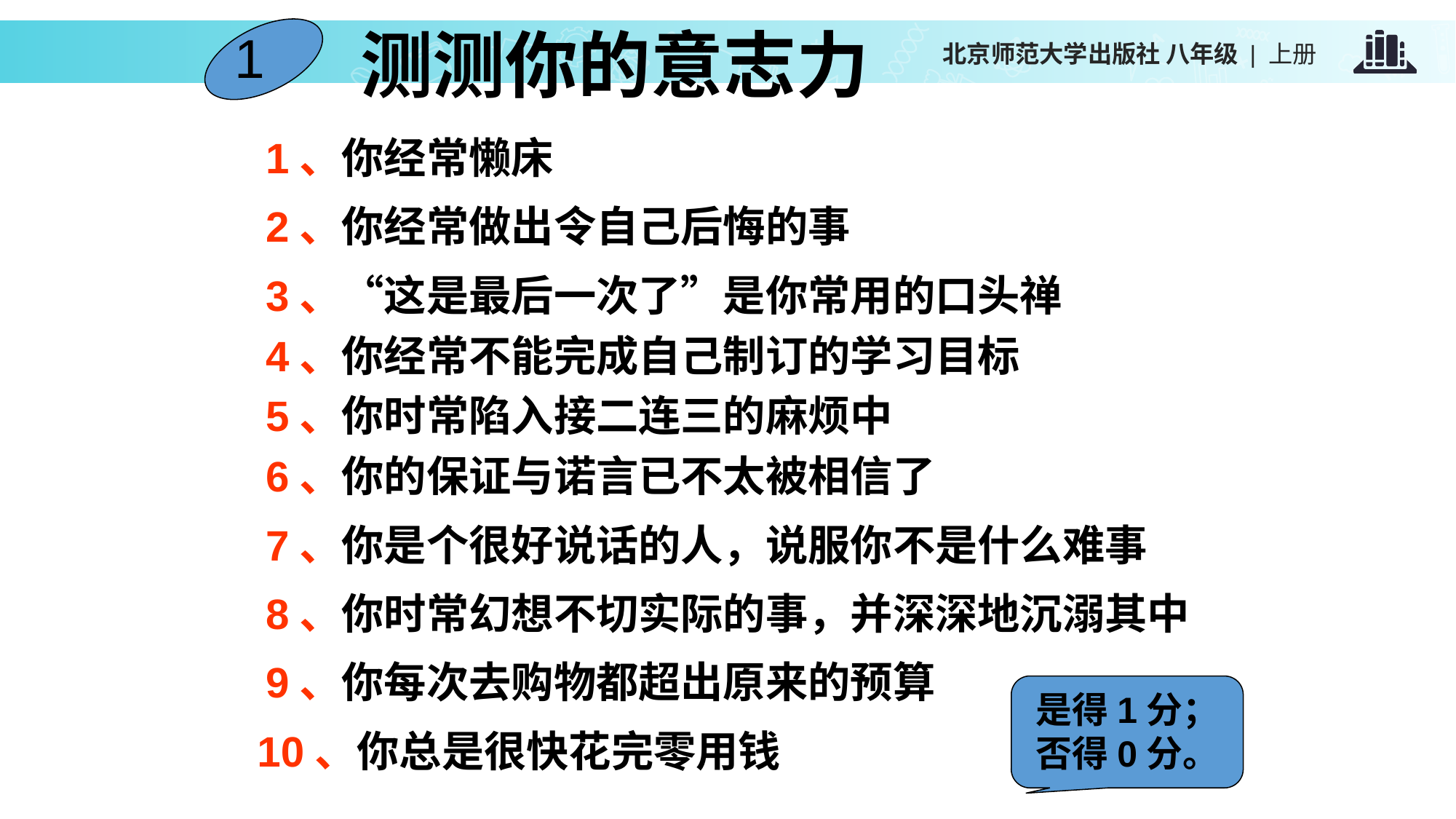

测测你的意志力
 1

1、你经常懒床
2、你经常做出令自己后悔的事
3、“这是最后一次了”是你常用的口头禅
4、你经常不能完成自己制订的学习目标
5、你时常陷入接二连三的麻烦中
6、你的保证与诺言已不太被相信了
7、你是个很好说话的人，说服你不是什么难事
8、你时常幻想不切实际的事，并深深地沉溺其中
9、你每次去购物都超出原来的预算
10、你总是很快花完零用钱
是得1分；否得0分。